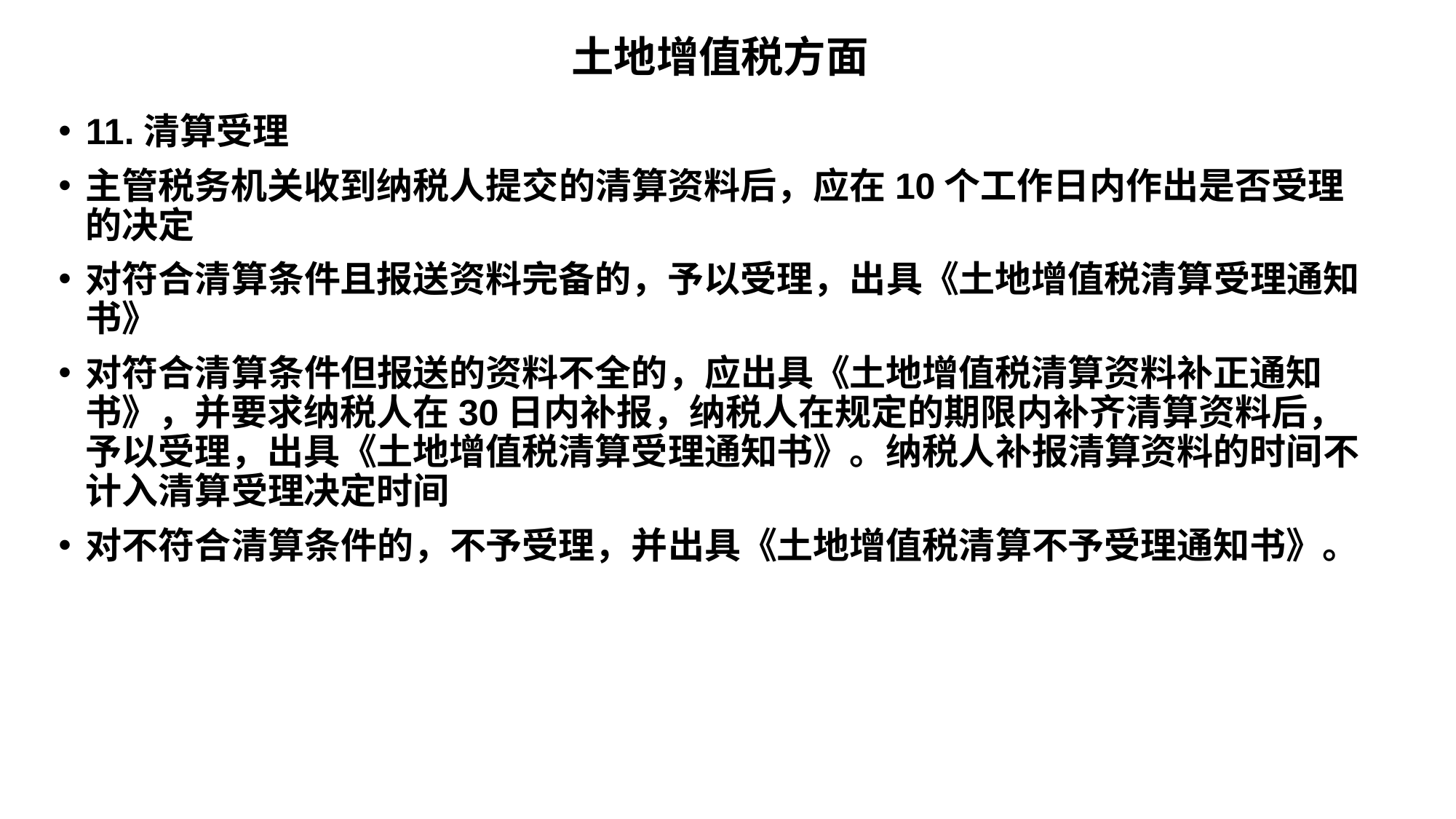

# 土地增值税方面
11.清算受理
主管税务机关收到纳税人提交的清算资料后，应在10个工作日内作出是否受理的决定
对符合清算条件且报送资料完备的，予以受理，出具《土地增值税清算受理通知书》
对符合清算条件但报送的资料不全的，应出具《土地增值税清算资料补正通知书》，并要求纳税人在30日内补报，纳税人在规定的期限内补齐清算资料后，予以受理，出具《土地增值税清算受理通知书》。纳税人补报清算资料的时间不计入清算受理决定时间
对不符合清算条件的，不予受理，并出具《土地增值税清算不予受理通知书》。